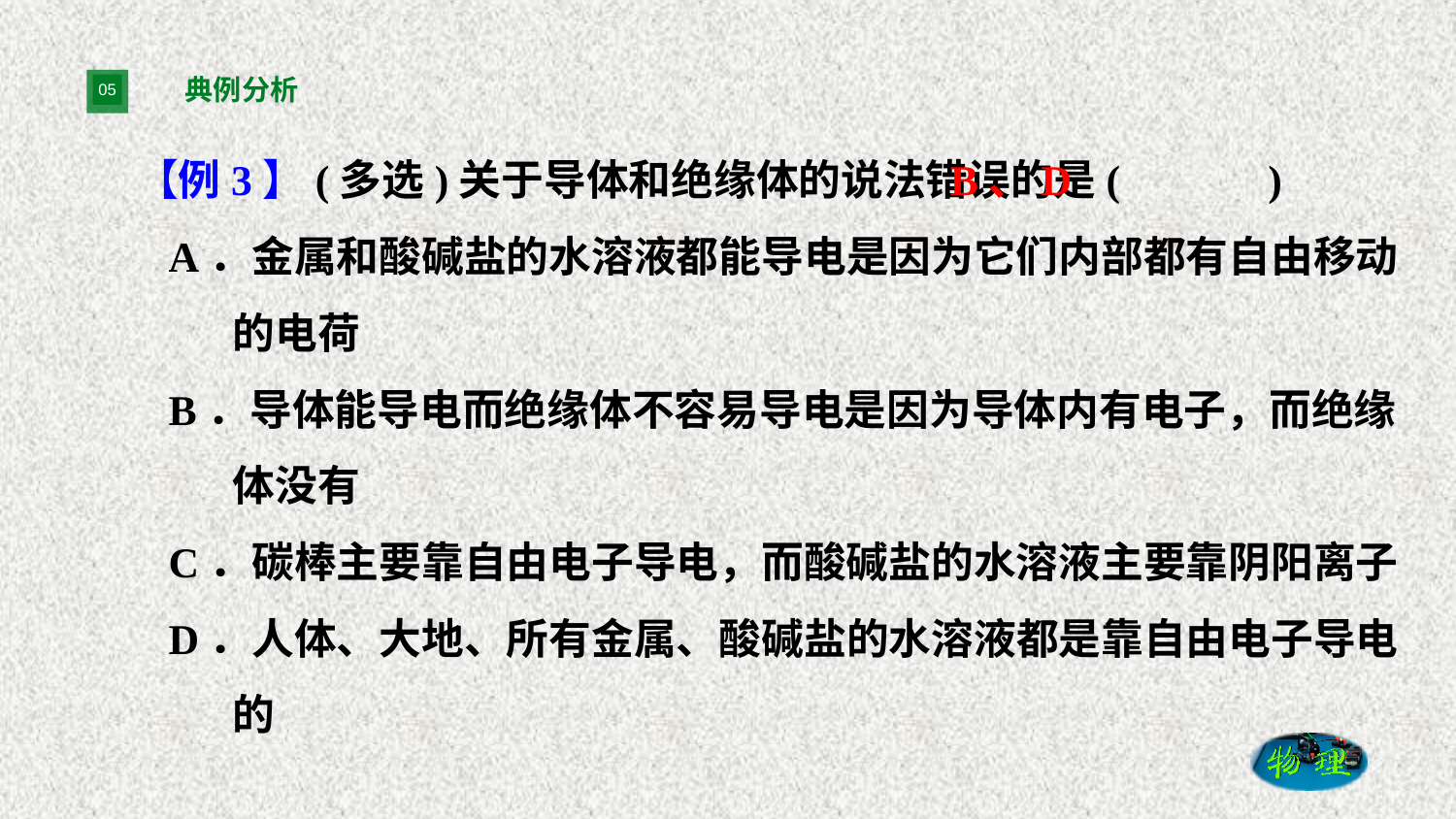

# 典例分析
【例3】(多选)关于导体和绝缘体的说法错误的是(    　　)
A．金属和酸碱盐的水溶液都能导电是因为它们内部都有自由移动的电荷
B．导体能导电而绝缘体不容易导电是因为导体内有电子，而绝缘体没有
C．碳棒主要靠自由电子导电，而酸碱盐的水溶液主要靠阴阳离子
D．人体、大地、所有金属、酸碱盐的水溶液都是靠自由电子导电的
B、D